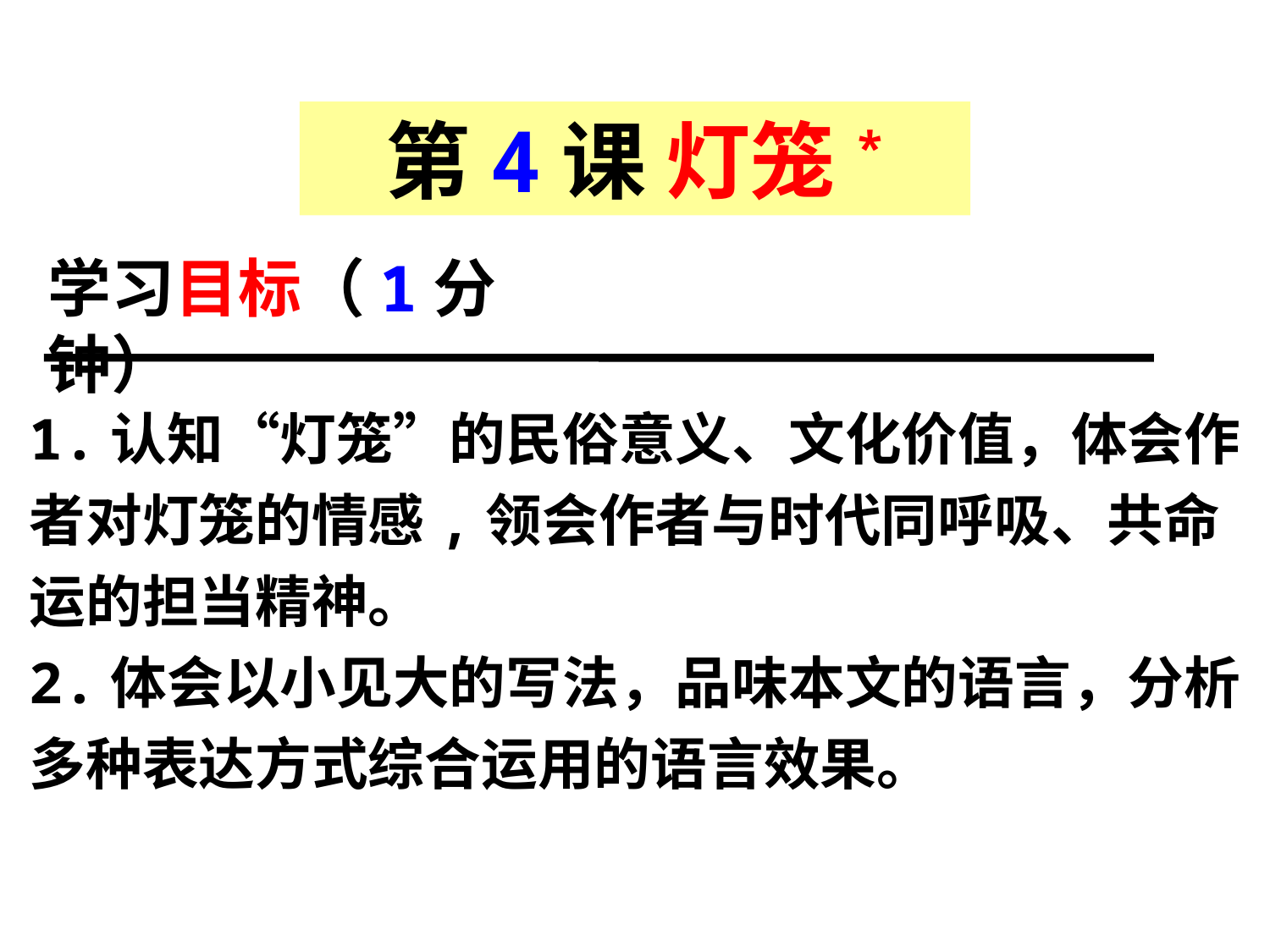

第4课 灯笼*
学习目标（1分钟）

1.认知“灯笼”的民俗意义、文化价值，体会作者对灯笼的情感,领会作者与时代同呼吸、共命运的担当精神。
2.体会以小见大的写法，品味本文的语言，分析多种表达方式综合运用的语言效果。